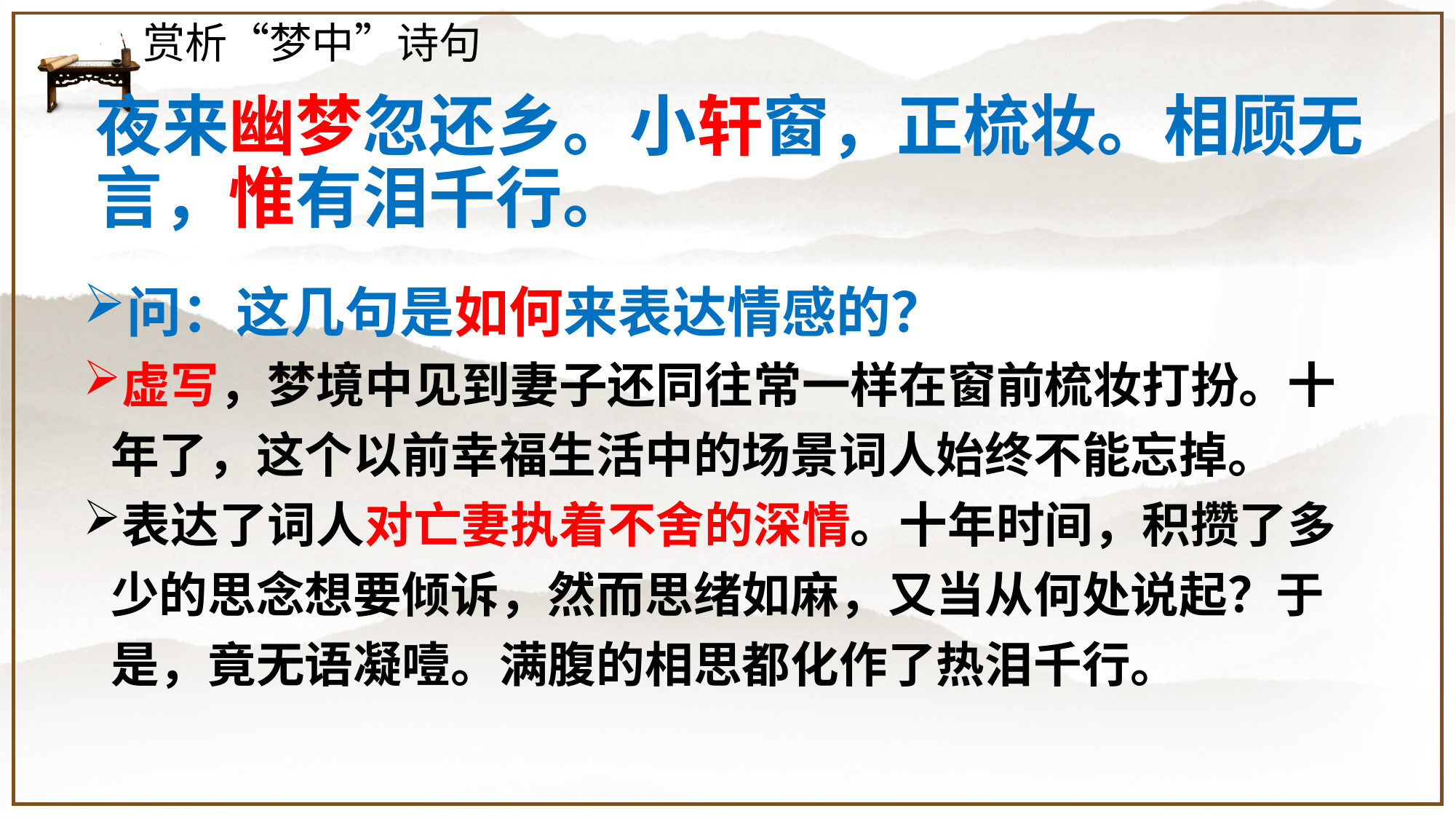

赏析“梦中”诗句
夜来幽梦忽还乡。小轩窗，正梳妆。相顾无言，惟有泪千行。
问：这几句是如何来表达情感的？
虚写，梦境中见到妻子还同往常一样在窗前梳妆打扮。十年了，这个以前幸福生活中的场景词人始终不能忘掉。
表达了词人对亡妻执着不舍的深情。十年时间，积攒了多少的思念想要倾诉，然而思绪如麻，又当从何处说起？于是，竟无语凝噎。满腹的相思都化作了热泪千行。